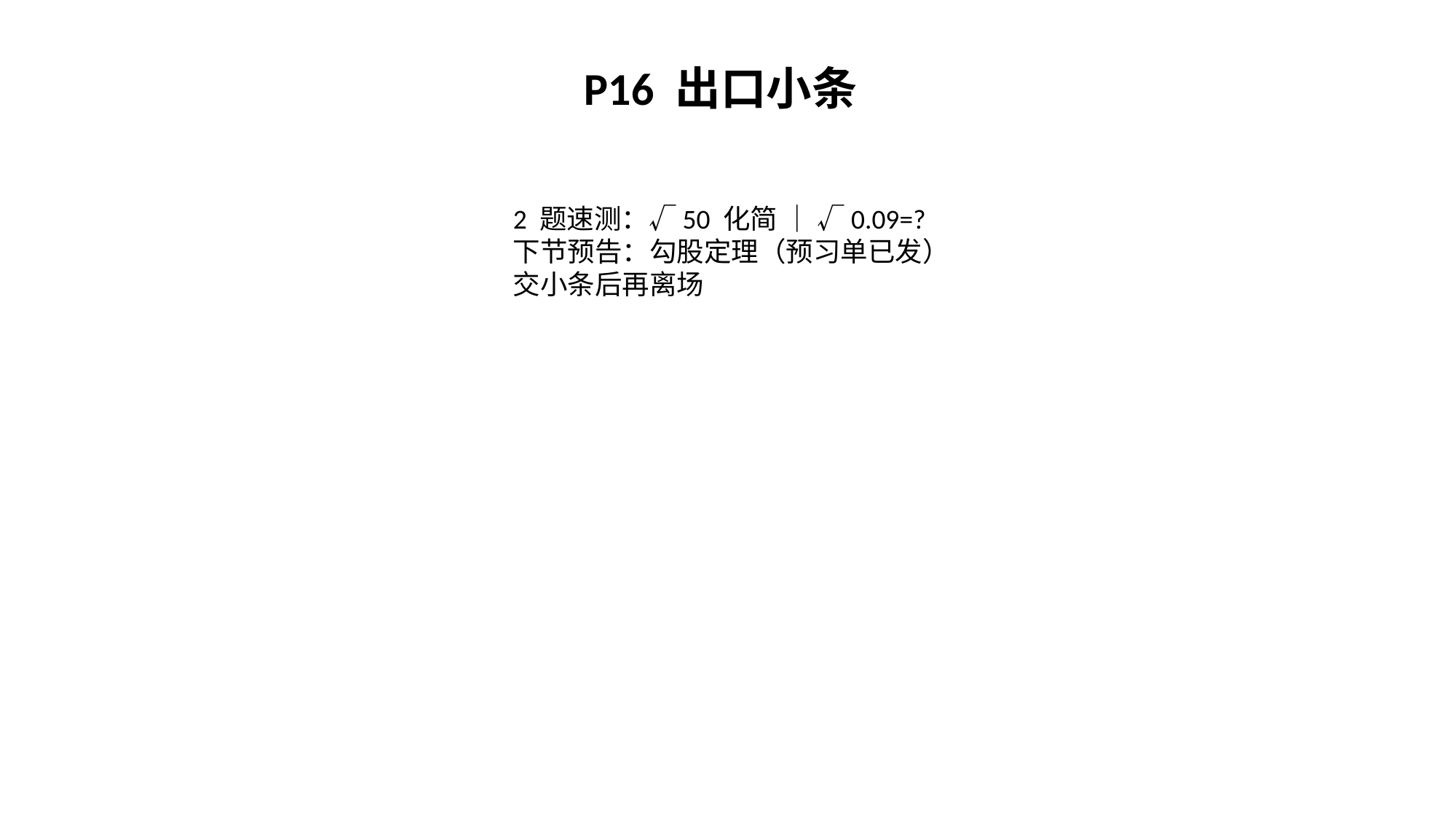

P16 出口小条
2 题速测：√50 化简 ｜ √0.09=?
下节预告：勾股定理（预习单已发）
交小条后再离场